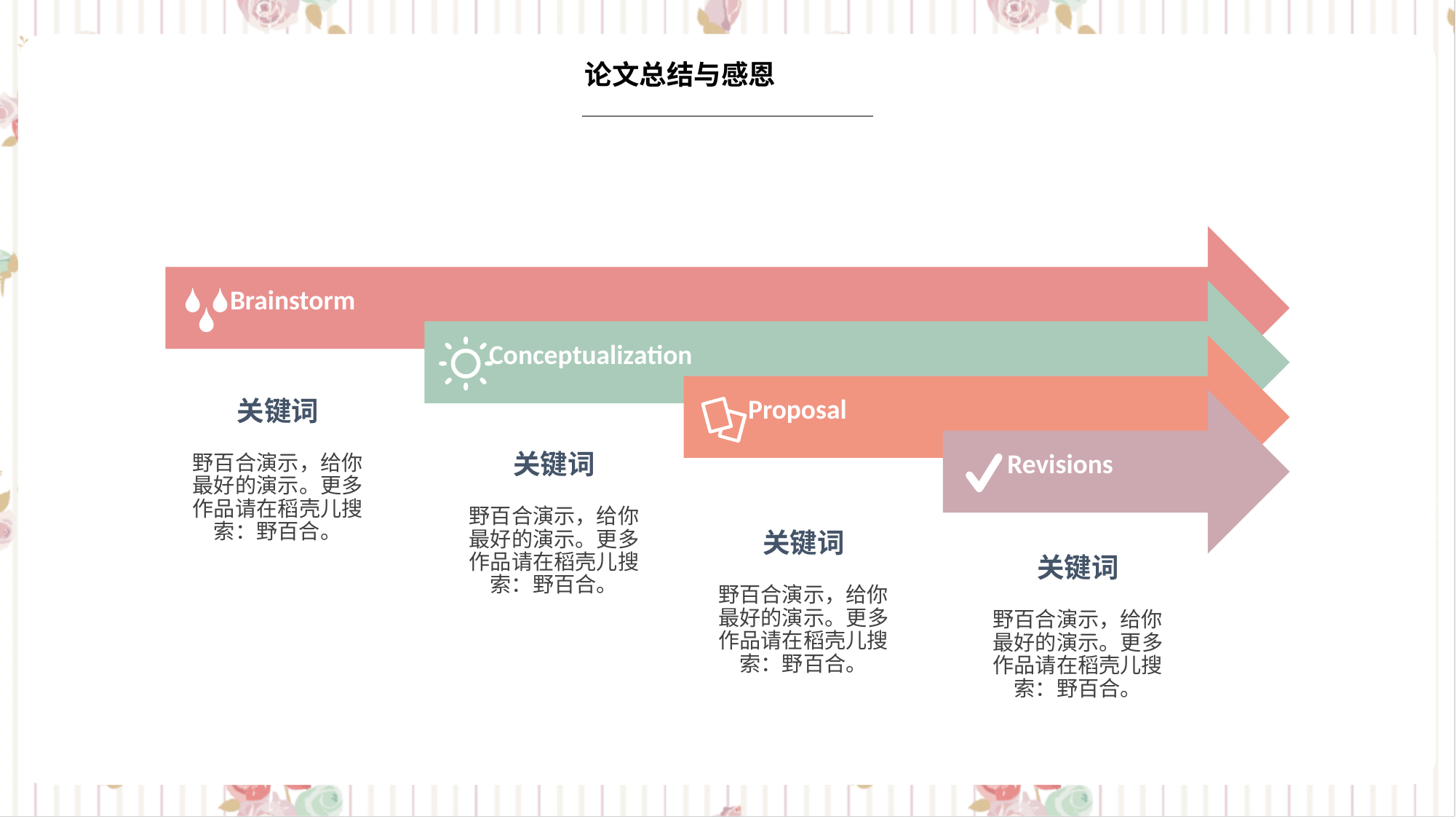

论文总结与感恩
Brainstorm
Conceptualization

Proposal

Revisions

关键词
关键词
野百合演示，给你最好的演示。更多作品请在稻壳儿搜索：野百合。
野百合演示，给你最好的演示。更多作品请在稻壳儿搜索：野百合。
关键词
关键词
野百合演示，给你最好的演示。更多作品请在稻壳儿搜索：野百合。
野百合演示，给你最好的演示。更多作品请在稻壳儿搜索：野百合。